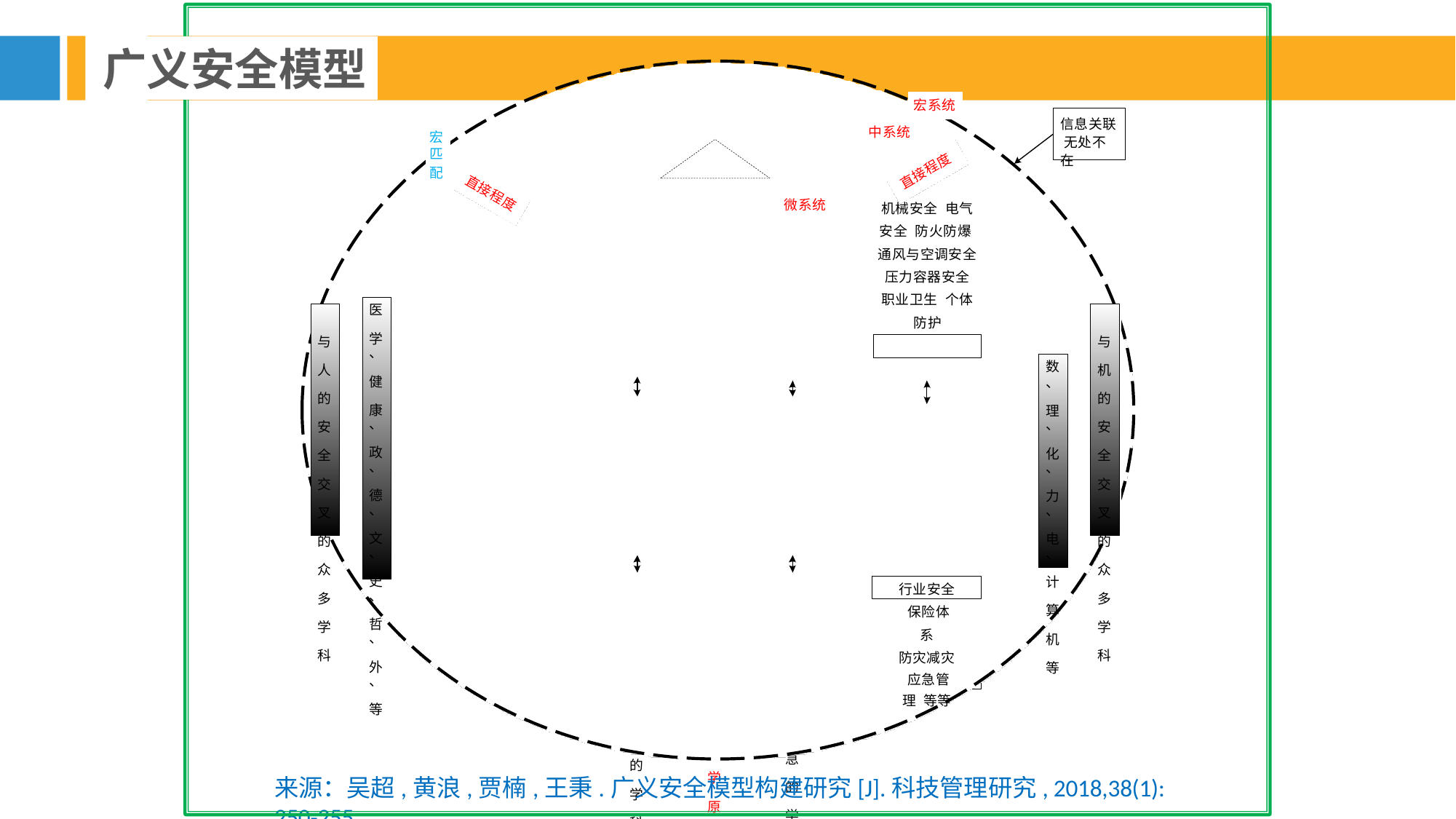

广义安全模型

人的安全、健康、  舒适、高效

宏系统

信息关联  无处不在

中系统

宏

匹

直接程度
配

机  群
直接程度
人  群

机械安全  电气安全  防火防爆  通风与空调安全  压力容器安全  职业卫生  个体防护
微系统

安全人性  安全心理  安全生理  安全伦理
安全行为  安全技能  等等

微  匹
人
本        配
身
的  学  科
对  人  直  接  防  护  的  学  科

安  全  生  命  科  学  原  理
安  全  技  术  科  学  原  理

医  学
、  健  康
、  政
、  德
、  文
、  史
、  哲
、  外
、  等

与  人  的  安  全  交  叉  的  众  多  学  科
与  机  的  安  全  交  叉  的  众  多  学  科

数
、  理
、  化
、  力
、  电
、  计  算  机  等
等等

安全检测  安全设计  风险评价  事故预测  可靠性分析
环境工程  等等
安全经济  安全教育  安全文化  安全法规
安全管理  安全组织  等等

对  人  直  接  作  用  的  学  科
对  人  间  接  防  护  的  学  科
中  匹  配

安  全  自  然  科  学  原  理
安  全  社  会  科  学  原  理

行业安全  保险体系
防灾减灾  应急管理  等等

外  围  防  护  与  应  急  的  学  科
安全社会结构  安全监察
安全促进  等等

对  人  间  接  作  用  的  学  科

安  全  系  统  科  学  原  理

来源：吴超,黄浪,贾楠,王秉.广义安全模型构建研究[J].科技管理研究, 2018,38(1): 250-255.